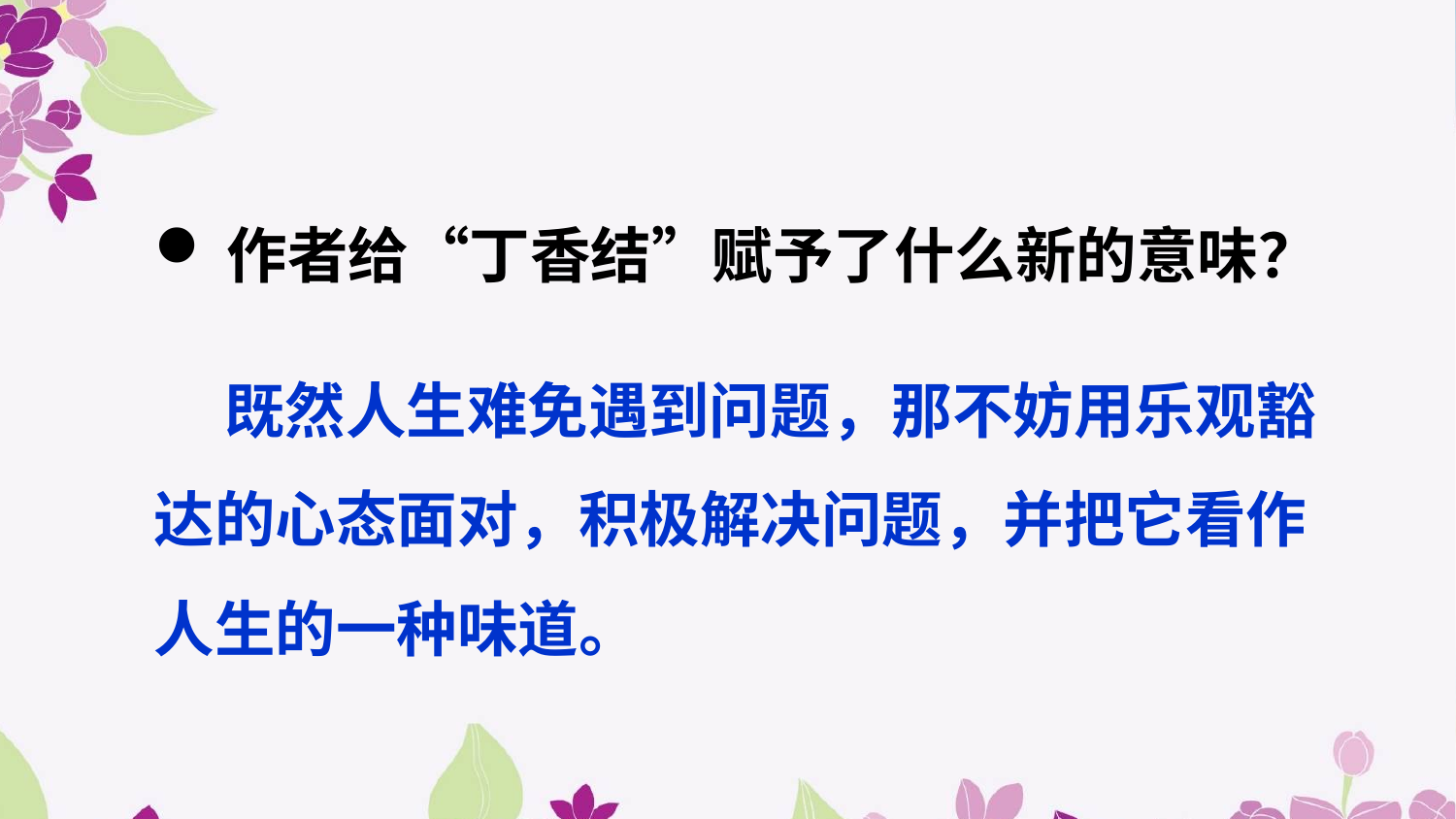

作者给“丁香结”赋予了什么新的意味？
    既然人生难免遇到问题，那不妨用乐观豁达的心态面对，积极解决问题，并把它看作人生的一种味道。